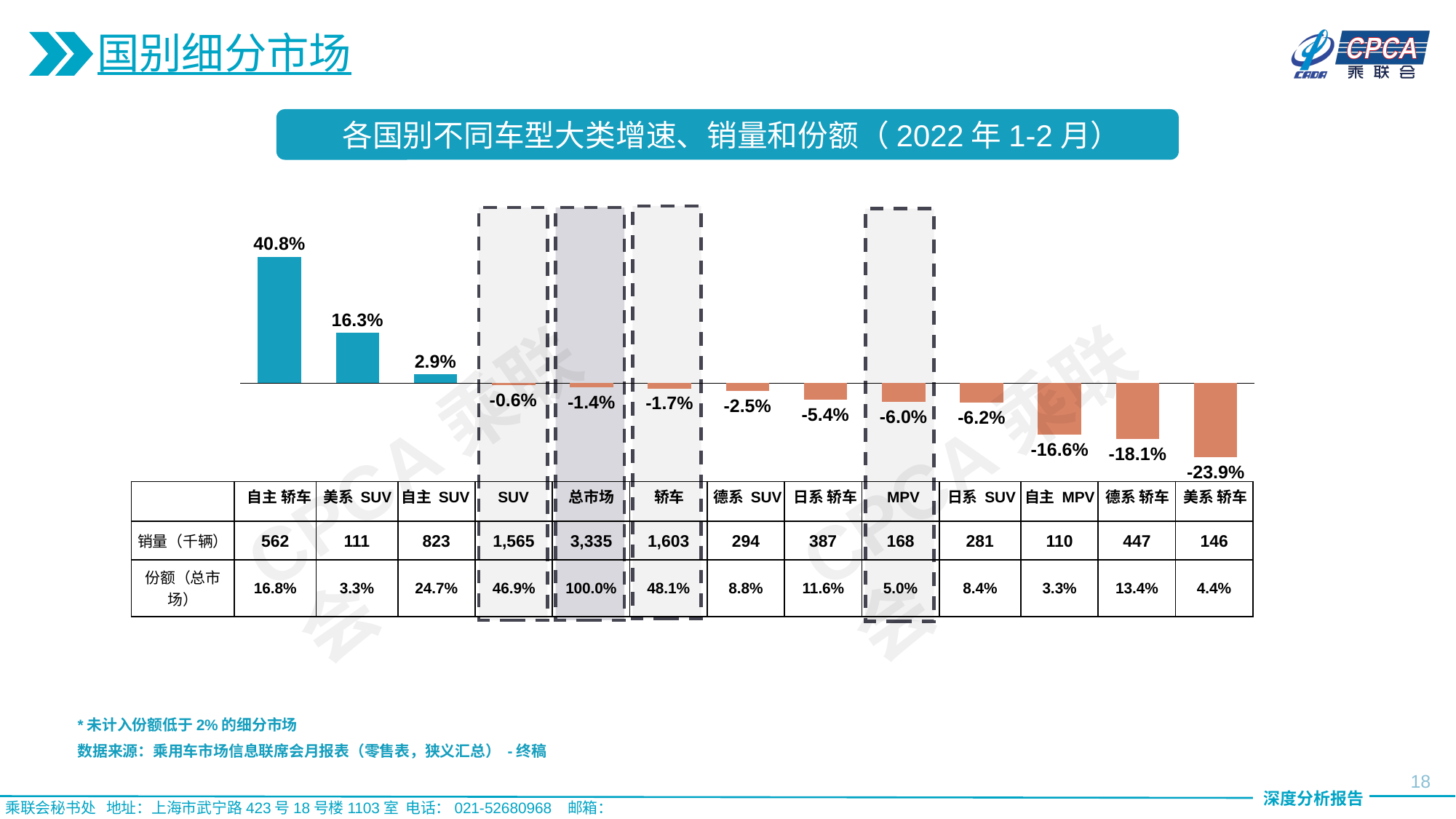

国别细分市场

各国别不同车型大类增速、销量和份额（2022年1-2月）

40.8%

### Chart

| Category |  |
|---|---|
16.3%
2.9%
CPCA乘联会
CPCA乘联会
-0.6%
-1.4%
-1.7%
-2.5%
-5.4%
-6.0%
-6.2%
-16.6%
-18.1%
-23.9%
|  |  |  |  |  |  |  |  |  |  |  |  |  |  |
| --- | --- | --- | --- | --- | --- | --- | --- | --- | --- | --- | --- | --- | --- |
| 销量（千辆） | 562 | 111 | 823 | 1,565 | 3,335 | 1,603 | 294 | 387 | 168 | 281 | 110 | 447 | 146 |
| 份额（总市场） | 16.8% | 3.3% | 24.7% | 46.9% | 100.0% | 48.1% | 8.8% | 11.6% | 5.0% | 8.4% | 3.3% | 13.4% | 4.4% |
自主 轿车
美系 SUV
自主 SUV
SUV
总市场
轿车
德系 SUV
日系 轿车
MPV
日系 SUV
自主 MPV
德系 轿车
美系 轿车
*未计入份额低于2%的细分市场
数据来源：乘用车市场信息联席会月报表（零售表，狭义汇总） -终稿
18